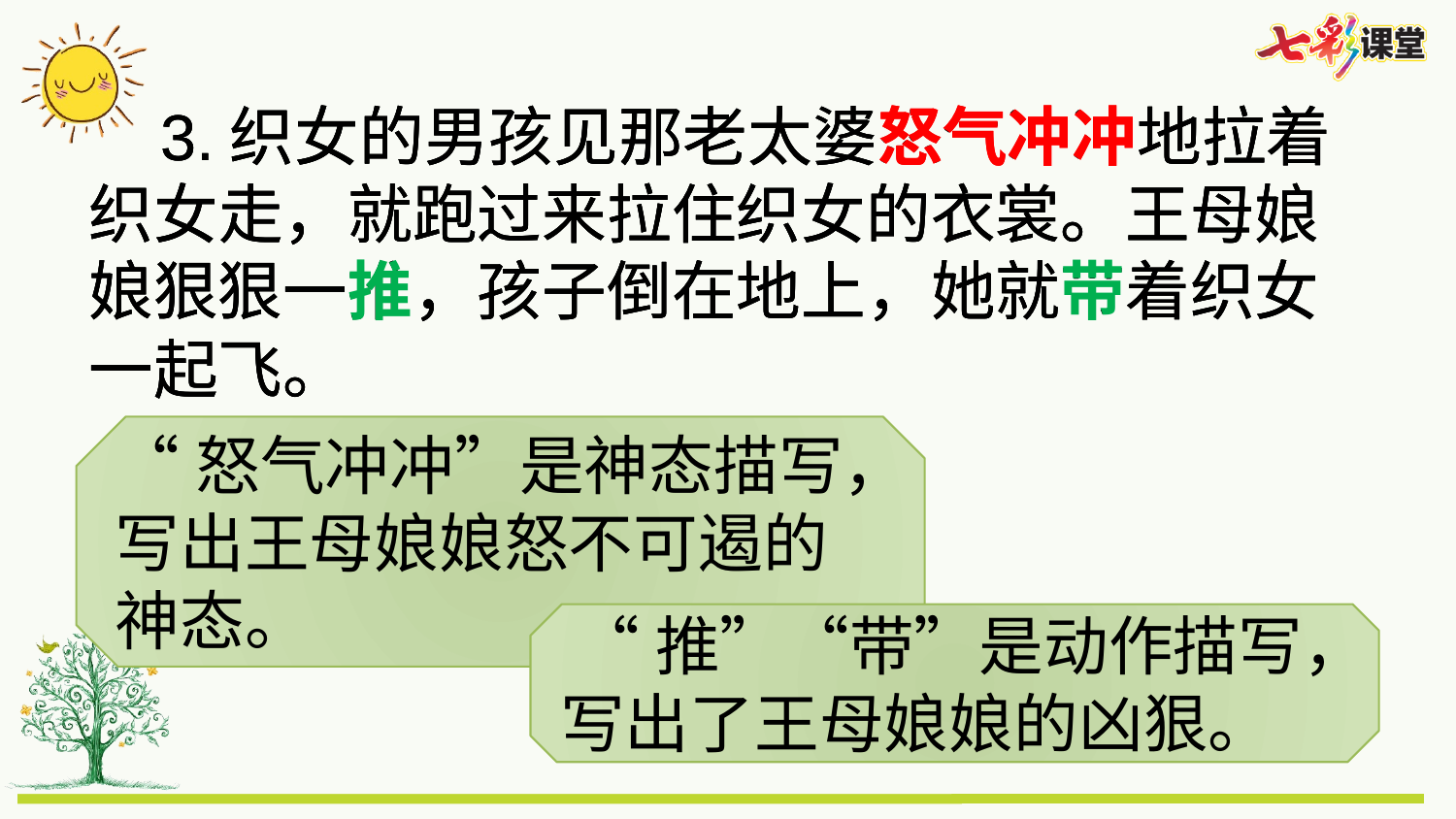

3.织女的男孩见那老太婆怒气冲冲地拉着织女走，就跑过来拉住织女的衣裳。王母娘娘狠狠一推，孩子倒在地上，她就带着织女一起飞。
    3.织女的男孩见那老太婆怒气冲冲地拉着织女走，就跑过来拉住织女的衣裳。王母娘娘狠狠一推，孩子倒在地上，她就带着织女一起飞。
    3.织女的男孩见那老太婆怒气冲冲地拉着织女走，就跑过来拉住织女的衣裳。王母娘娘狠狠一推，孩子倒在地上，她就带着织女一起飞。
“怒气冲冲”是神态描写，写出王母娘娘怒不可遏的神态。
 “推”“带”是动作描写，写出了王母娘娘的凶狠。